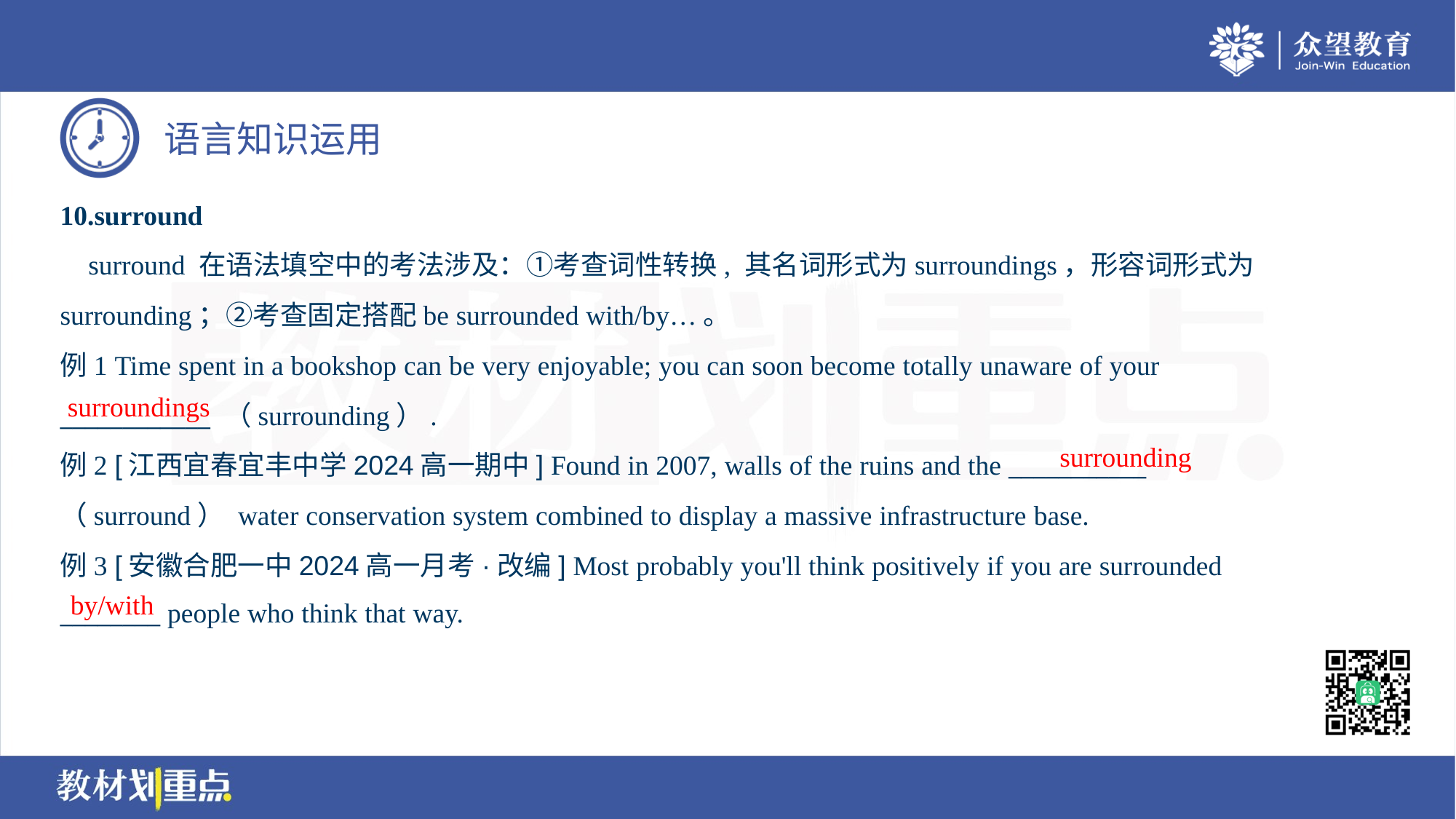

10.surround
    surround 在语法填空中的考法涉及：①考查词性转换, 其名词形式为surroundings，形容词形式为
surrounding；②考查固定搭配be surrounded with/by…。
例1 Time spent in a bookshop can be very enjoyable; you can soon become totally unaware of your
____________ （surrounding）.
例2 [江西宜春宜丰中学2024高一期中] Found in 2007, walls of the ruins and the ___________
（surround） water conservation system combined to display a massive infrastructure base.
例3 [安徽合肥一中2024高一月考·改编] Most probably you'll think positively if you are surrounded
________ people who think that way.
surroundings
surrounding
by/with